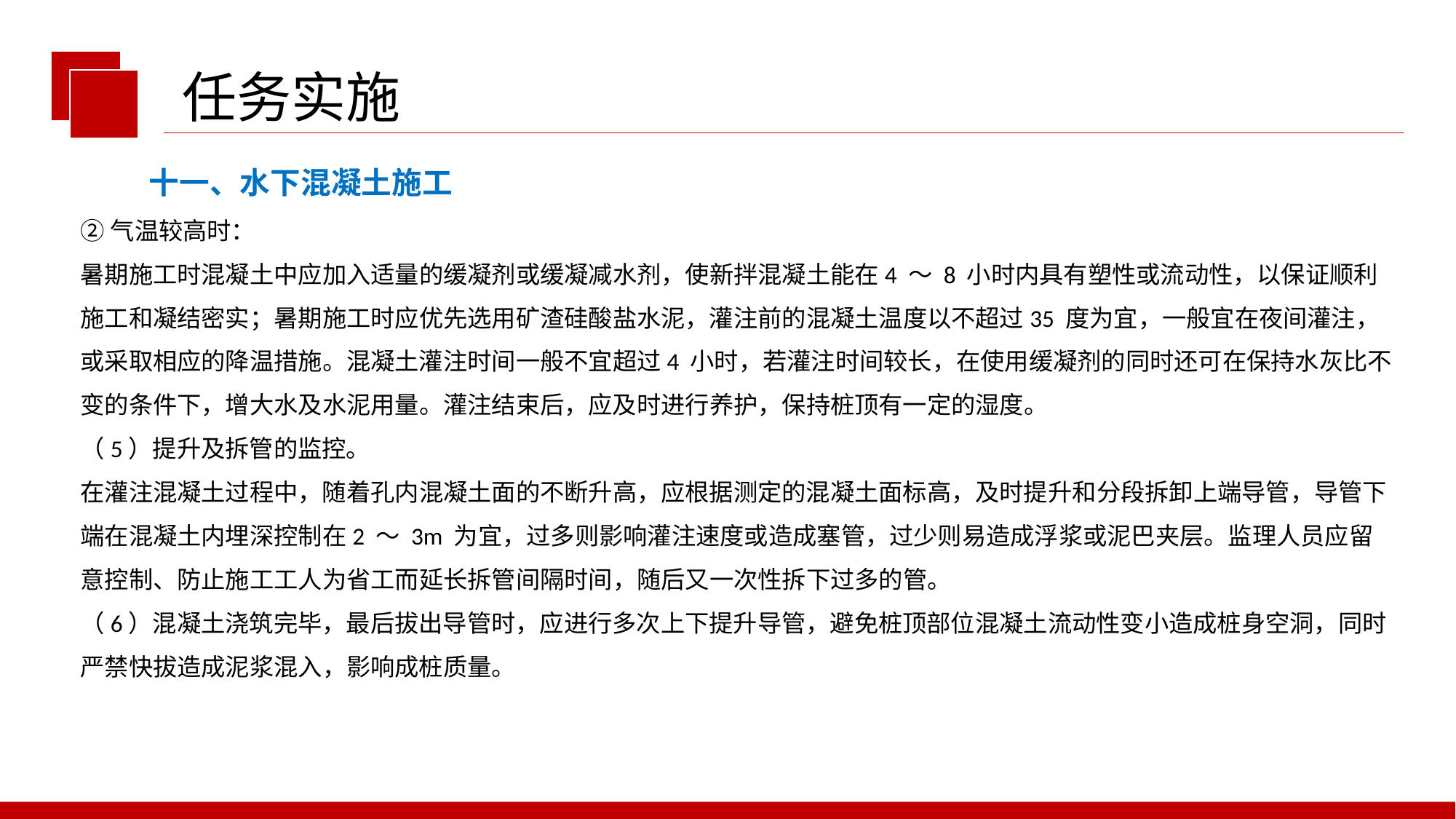

任务实施
十一、水下混凝土施工
②气温较高时：
暑期施工时混凝土中应加入适量的缓凝剂或缓凝减水剂，使新拌混凝土能在4 ～ 8 小时内具有塑性或流动性，以保证顺利施工和凝结密实；暑期施工时应优先选用矿渣硅酸盐水泥，灌注前的混凝土温度以不超过35 度为宜，一般宜在夜间灌注，或采取相应的降温措施。混凝土灌注时间一般不宜超过4 小时，若灌注时间较长，在使用缓凝剂的同时还可在保持水灰比不变的条件下，增大水及水泥用量。灌注结束后，应及时进行养护，保持桩顶有一定的湿度。
（5）提升及拆管的监控。
在灌注混凝土过程中，随着孔内混凝土面的不断升高，应根据测定的混凝土面标高，及时提升和分段拆卸上端导管，导管下端在混凝土内埋深控制在2 ～ 3m 为宜，过多则影响灌注速度或造成塞管，过少则易造成浮浆或泥巴夹层。监理人员应留意控制、防止施工工人为省工而延长拆管间隔时间，随后又一次性拆下过多的管。
（6）混凝土浇筑完毕，最后拔出导管时，应进行多次上下提升导管，避免桩顶部位混凝土流动性变小造成桩身空洞，同时严禁快拔造成泥浆混入，影响成桩质量。